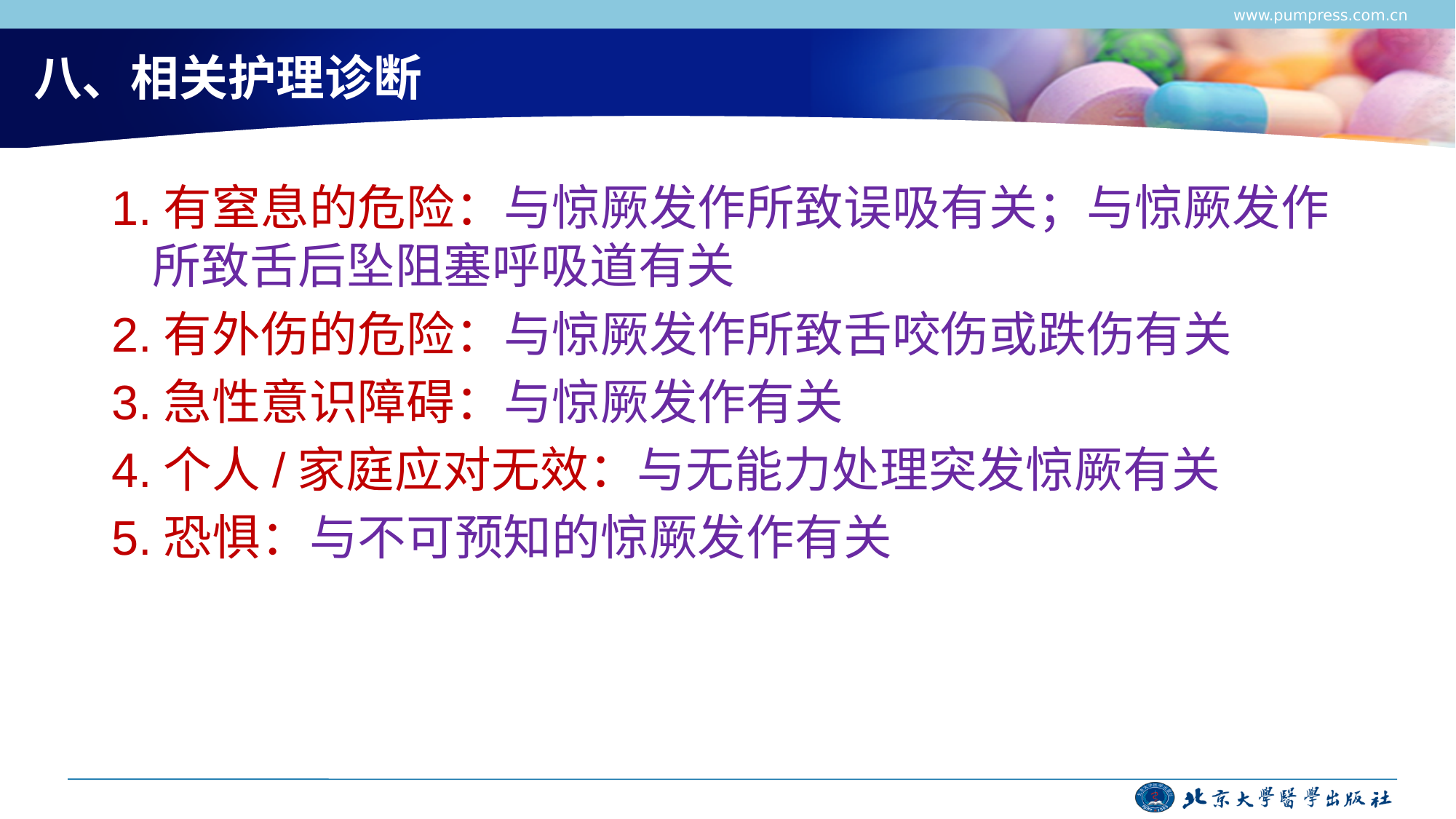

www.pumpress.com.cn
# 八、相关护理诊断
1.有窒息的危险：与惊厥发作所致误吸有关；与惊厥发作所致舌后坠阻塞呼吸道有关
2.有外伤的危险：与惊厥发作所致舌咬伤或跌伤有关
3.急性意识障碍：与惊厥发作有关
4.个人/家庭应对无效：与无能力处理突发惊厥有关
5.恐惧：与不可预知的惊厥发作有关